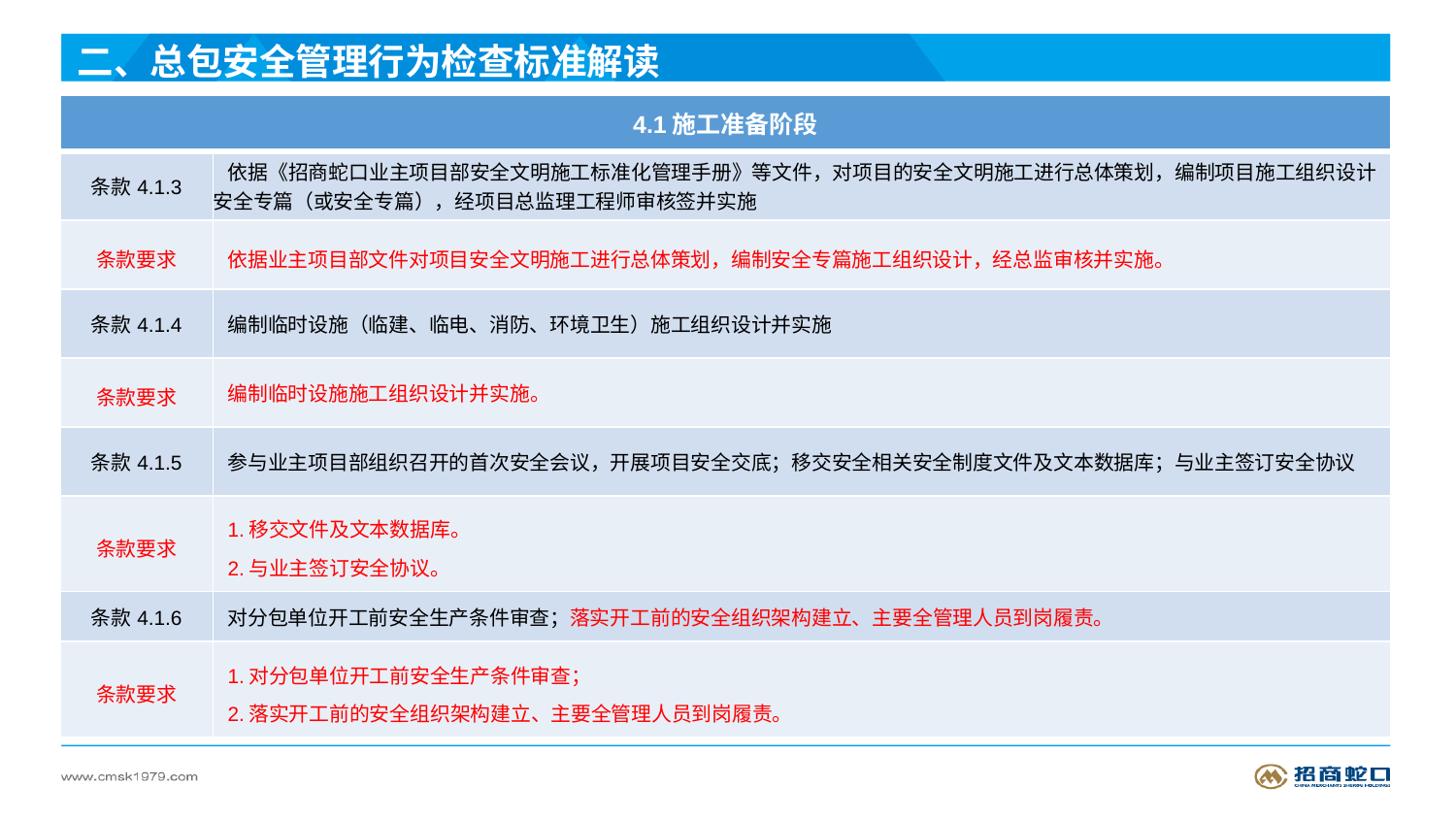

二、总包安全管理行为检查标准解读
| 4.1施工准备阶段 |  |
| --- | --- |
| 条款4.1.3 | 依据《招商蛇口业主项目部安全文明施工标准化管理手册》等文件，对项目的安全文明施工进行总体策划，编制项目施工组织设计安全专篇（或安全专篇），经项目总监理工程师审核签并实施 |
| 条款要求 | 依据业主项目部文件对项目安全文明施工进行总体策划，编制安全专篇施工组织设计，经总监审核并实施。 |
| 条款4.1.4 | 编制临时设施（临建、临电、消防、环境卫生）施工组织设计并实施 |
| 条款要求 | 编制临时设施施工组织设计并实施。 |
| 条款4.1.5 | 参与业主项目部组织召开的首次安全会议，开展项目安全交底；移交安全相关安全制度文件及文本数据库；与业主签订安全协议 |
| 条款要求 | 1.移交文件及文本数据库。 2.与业主签订安全协议。 |
| 条款4.1.6 | 对分包单位开工前安全生产条件审查；落实开工前的安全组织架构建立、主要全管理人员到岗履责。 |
| 条款要求 | 1.对分包单位开工前安全生产条件审查； 2.落实开工前的安全组织架构建立、主要全管理人员到岗履责。 |